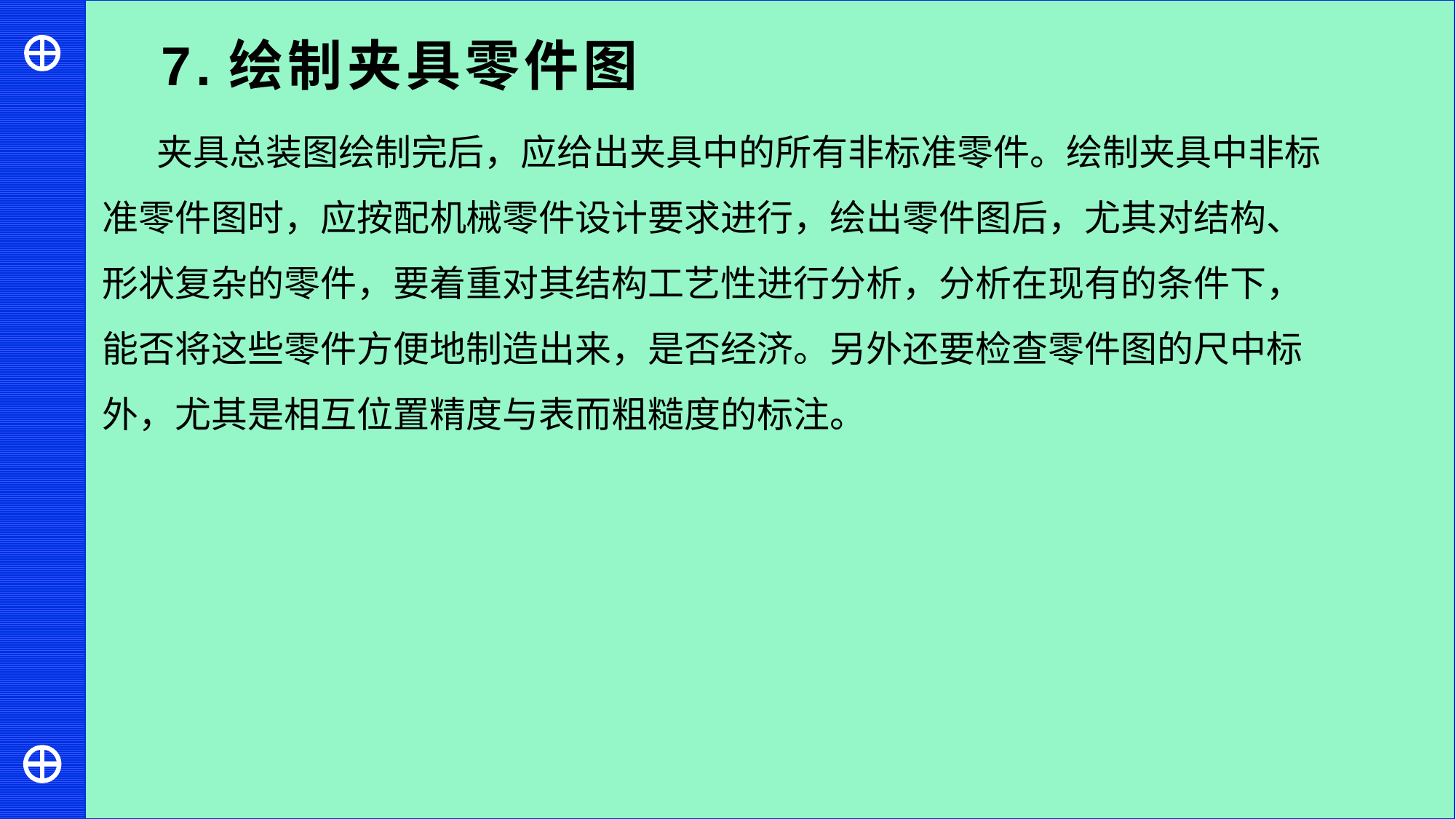

7.绘制夹具零件图
夹具总装图绘制完后，应给出夹具中的所有非标准零件。绘制夹具中非标准零件图时，应按配机械零件设计要求进行，绘出零件图后，尤其对结构、形状复杂的零件，要着重对其结构工艺性进行分析，分析在现有的条件下，能否将这些零件方便地制造出来，是否经济。另外还要检查零件图的尺中标外，尤其是相互位置精度与表而粗糙度的标注。